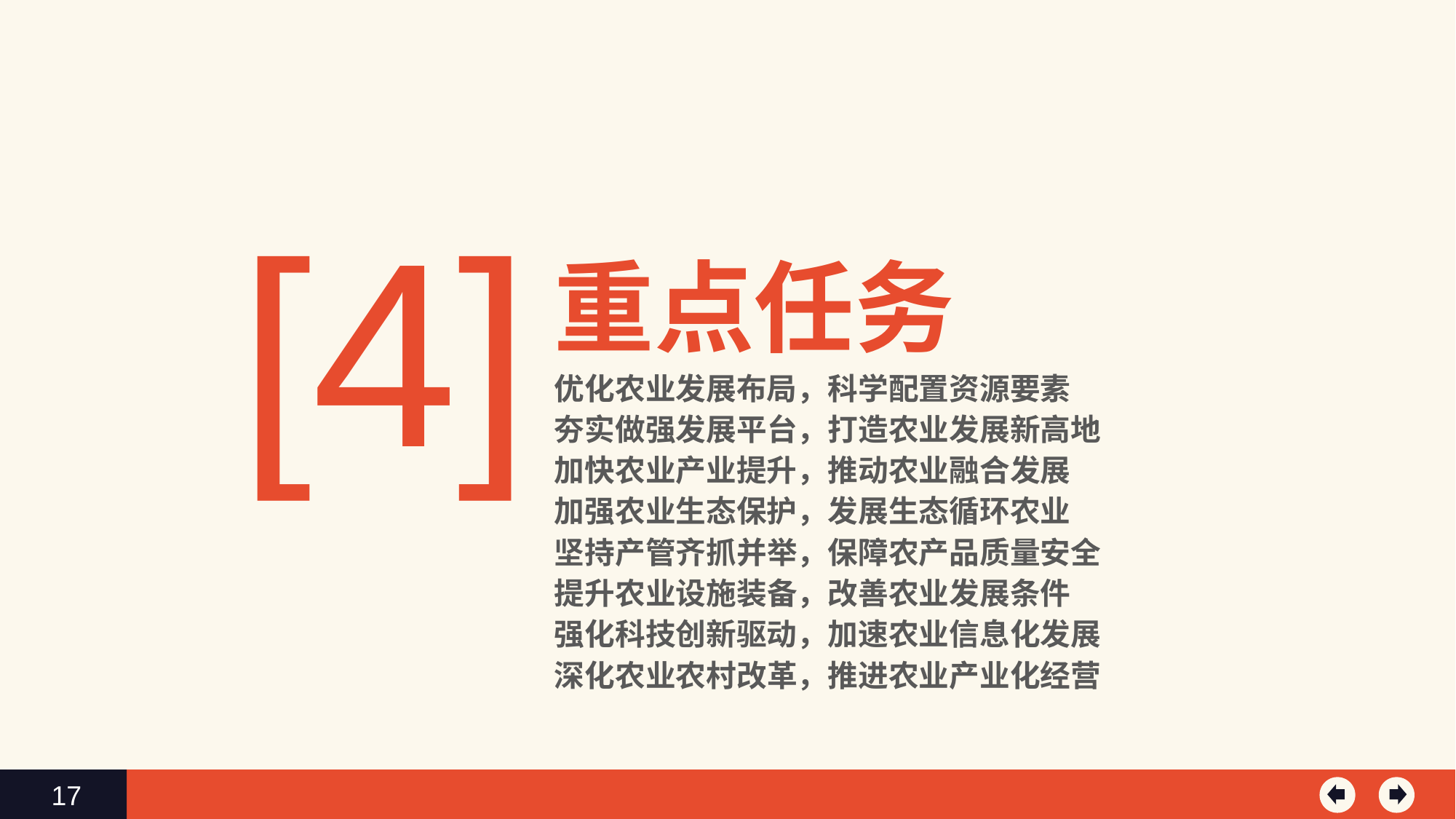

[4]
重点任务
优化农业发展布局，科学配置资源要素
夯实做强发展平台，打造农业发展新高地
加快农业产业提升，推动农业融合发展
加强农业生态保护，发展生态循环农业
坚持产管齐抓并举，保障农产品质量安全
提升农业设施装备，改善农业发展条件
强化科技创新驱动，加速农业信息化发展
深化农业农村改革，推进农业产业化经营
17